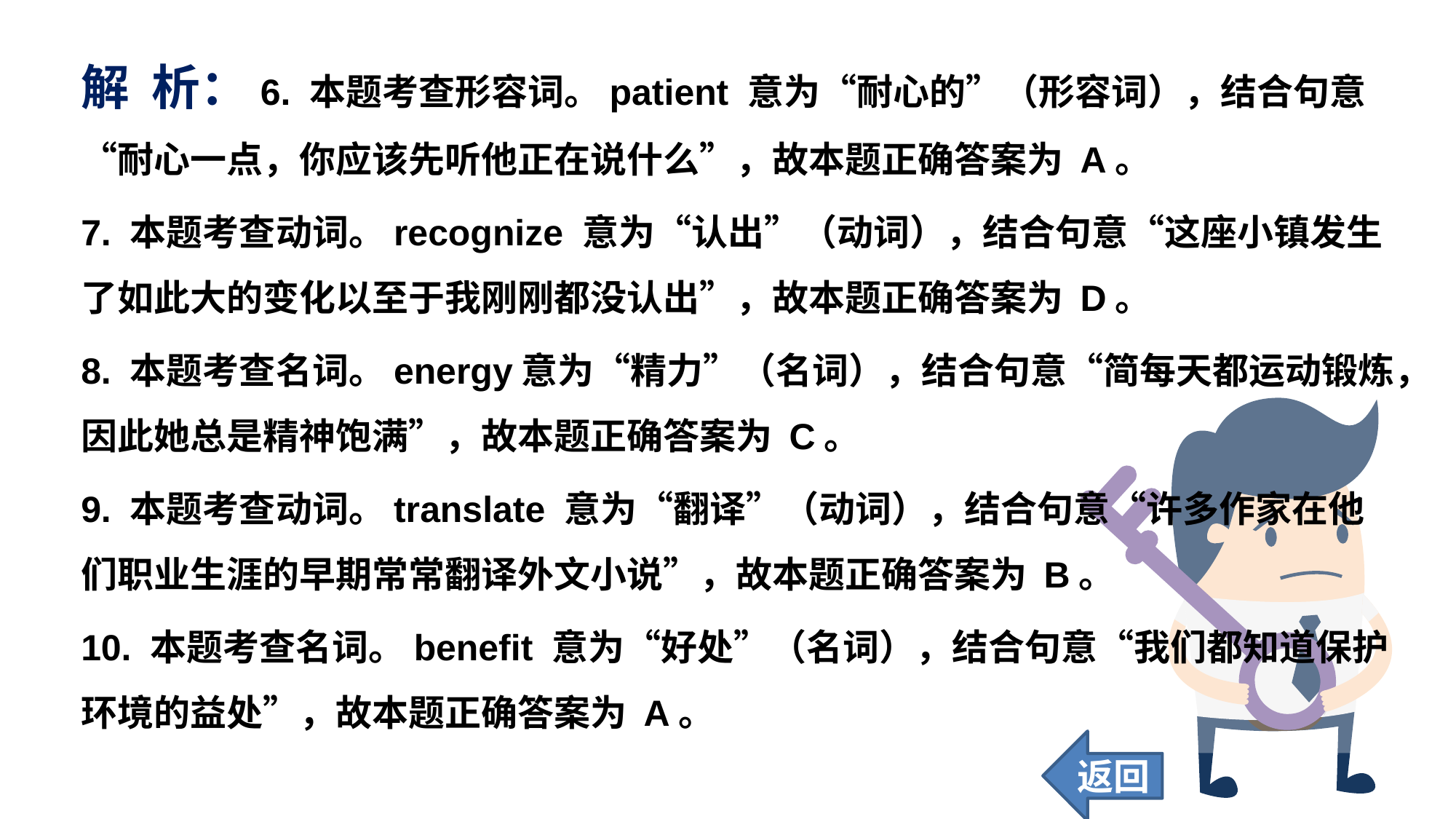

解  析：6. 本题考查形容词。patient 意为“耐心的”（形容词），结合句意“耐心一点，你应该先听他正在说什么”，故本题正确答案为 A。
7. 本题考查动词。recognize 意为“认出”（动词），结合句意“这座小镇发生了如此大的变化以至于我刚刚都没认出”，故本题正确答案为 D。
8. 本题考查名词。energy意为“精力”（名词），结合句意“简每天都运动锻炼，因此她总是精神饱满”，故本题正确答案为 C。
9. 本题考查动词。translate 意为“翻译”（动词），结合句意“许多作家在他们职业生涯的早期常常翻译外文小说”，故本题正确答案为 B。
10. 本题考查名词。benefit 意为“好处”（名词），结合句意“我们都知道保护环境的益处”，故本题正确答案为 A。

返回
67